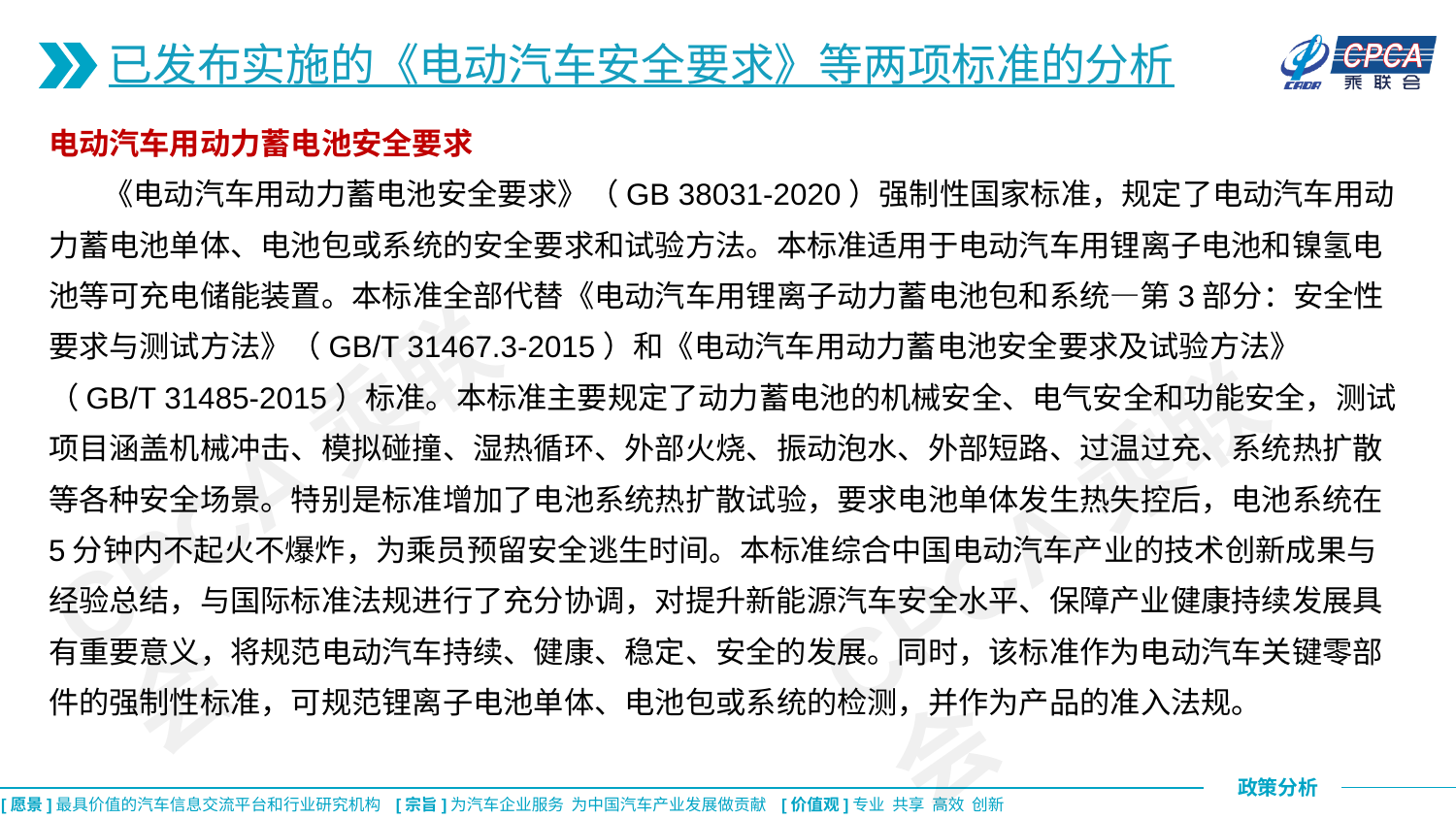

已发布实施的《电动汽车安全要求》等两项标准的分析
电动汽车用动力蓄电池安全要求
       《电动汽车用动力蓄电池安全要求》（GB 38031-2020）强制性国家标准，规定了电动汽车用动力蓄电池单体、电池包或系统的安全要求和试验方法。本标准适用于电动汽车用锂离子电池和镍氢电池等可充电储能装置。本标准全部代替《电动汽车用锂离子动力蓄电池包和系统—第3部分：安全性要求与测试方法》（GB/T 31467.3-2015）和《电动汽车用动力蓄电池安全要求及试验方法》（GB/T 31485-2015）标准。本标准主要规定了动力蓄电池的机械安全、电气安全和功能安全，测试项目涵盖机械冲击、模拟碰撞、湿热循环、外部火烧、振动泡水、外部短路、过温过充、系统热扩散等各种安全场景。特别是标准增加了电池系统热扩散试验，要求电池单体发生热失控后，电池系统在5分钟内不起火不爆炸，为乘员预留安全逃生时间。本标准综合中国电动汽车产业的技术创新成果与经验总结，与国际标准法规进行了充分协调，对提升新能源汽车安全水平、保障产业健康持续发展具有重要意义，将规范电动汽车持续、健康、稳定、安全的发展。同时，该标准作为电动汽车关键零部件的强制性标准，可规范锂离子电池单体、电池包或系统的检测，并作为产品的准入法规。
CPCA乘联会
CPCA乘联会